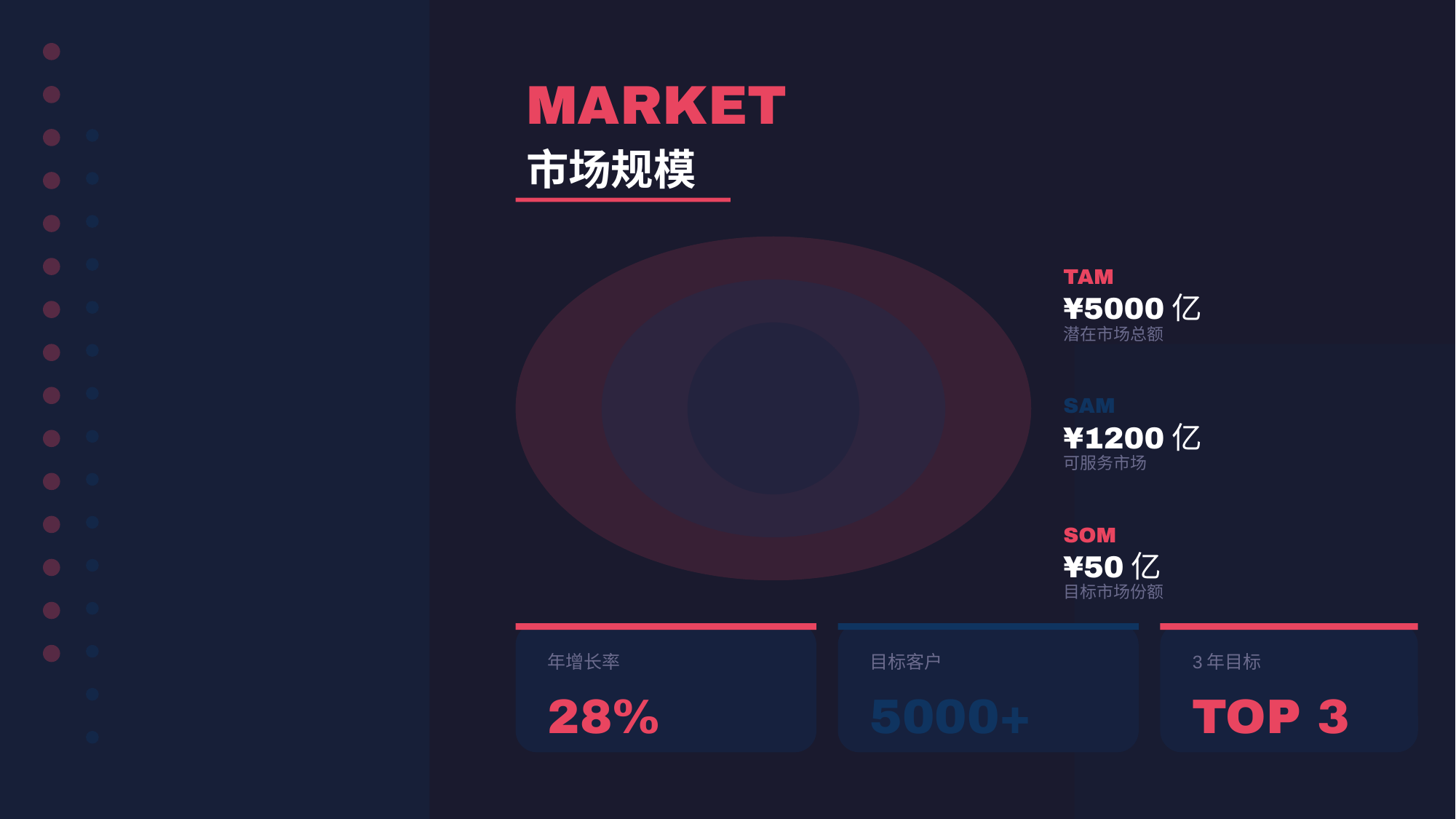

MARKET

市场规模

TAM

¥5000亿

潜在市场总额

SAM
¥1200亿

可服务市场

SOM
¥50亿

目标市场份额

年增长率
目标客户
3年目标
28%
5000+
TOP 3